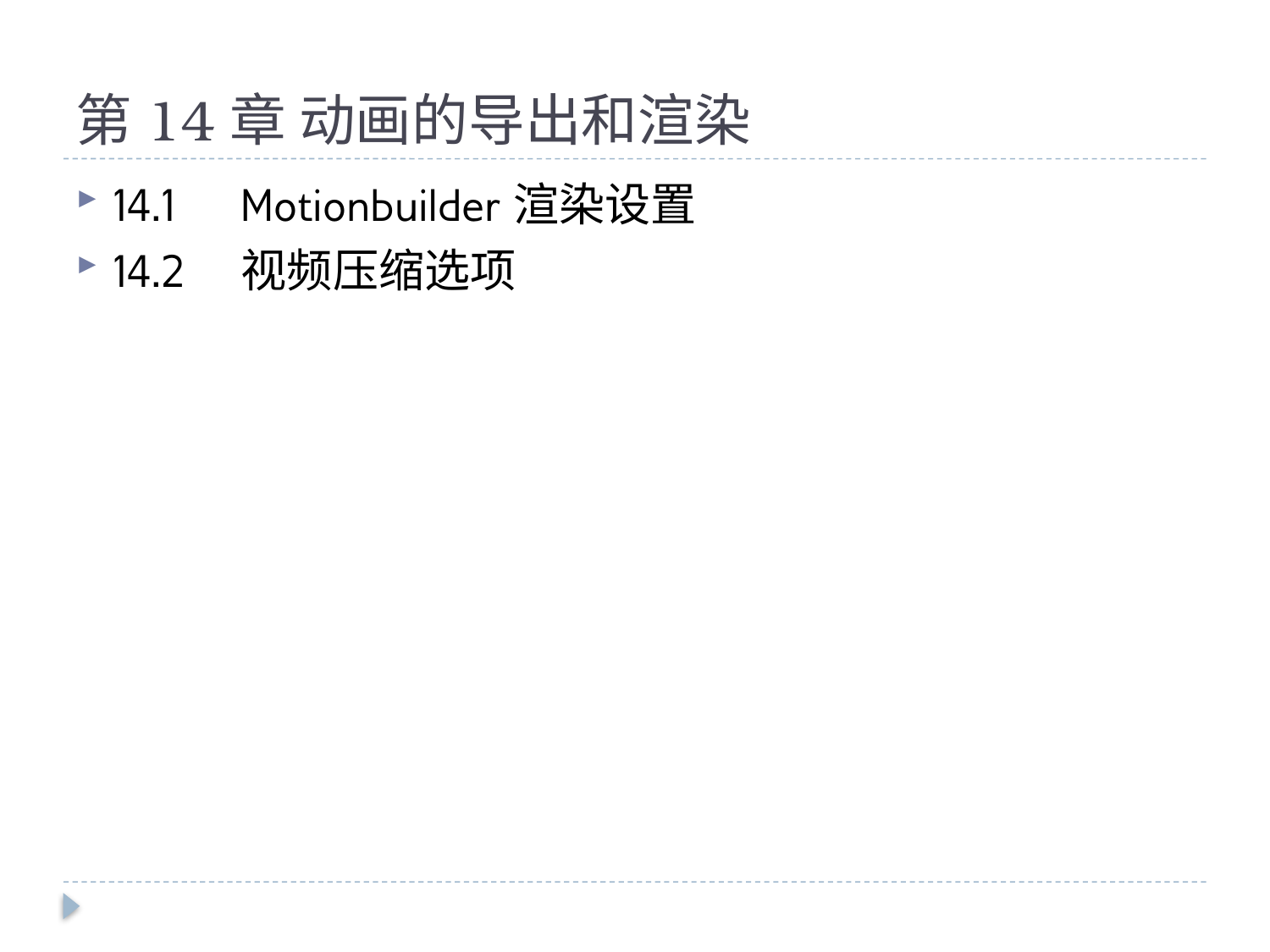

# 第14章 动画的导出和渲染
14.1	Motionbuilder渲染设置
14.2	视频压缩选项